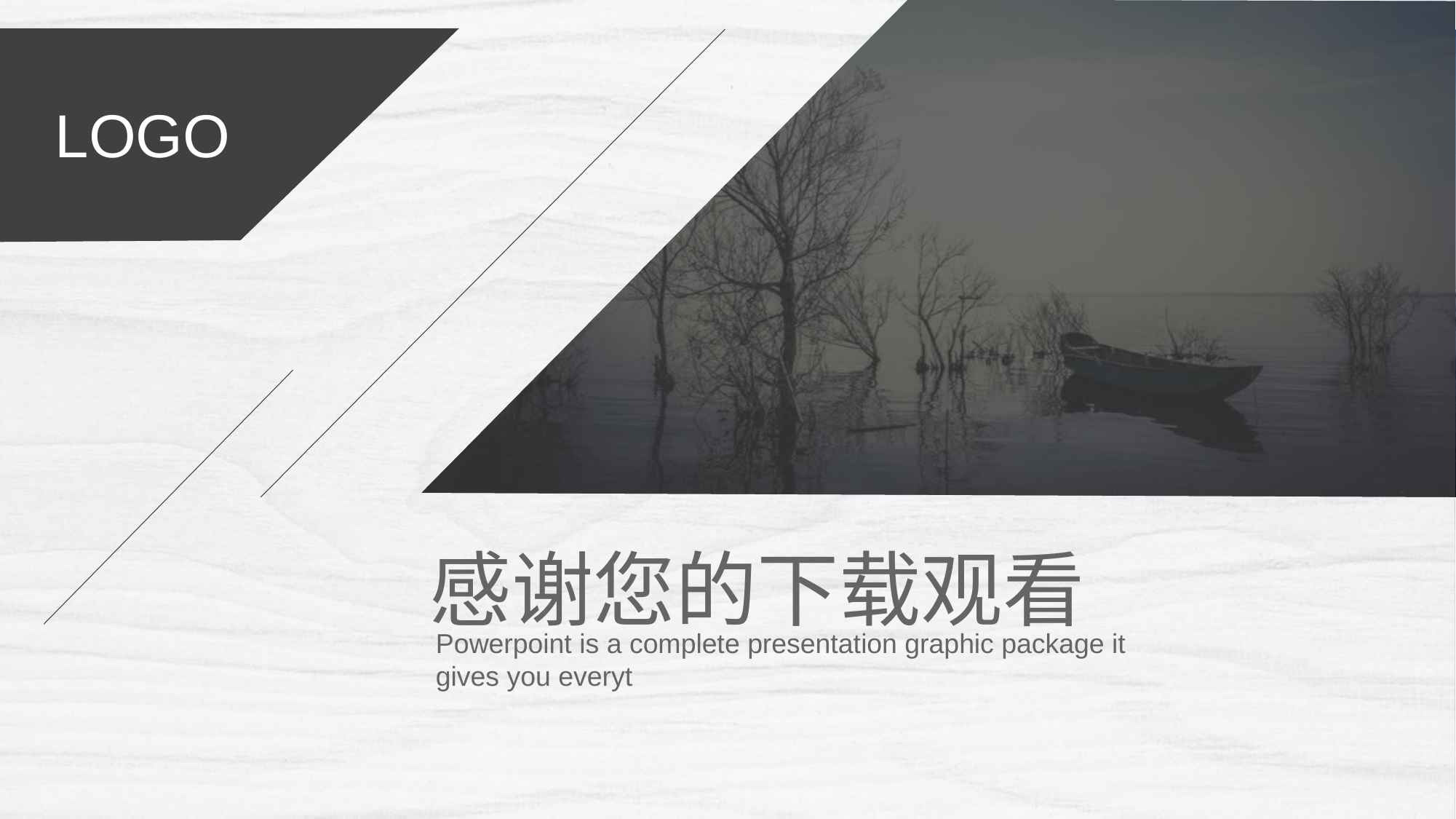

LOGO
感谢您的下载观看
Powerpoint is a complete presentation graphic package it gives you everyt